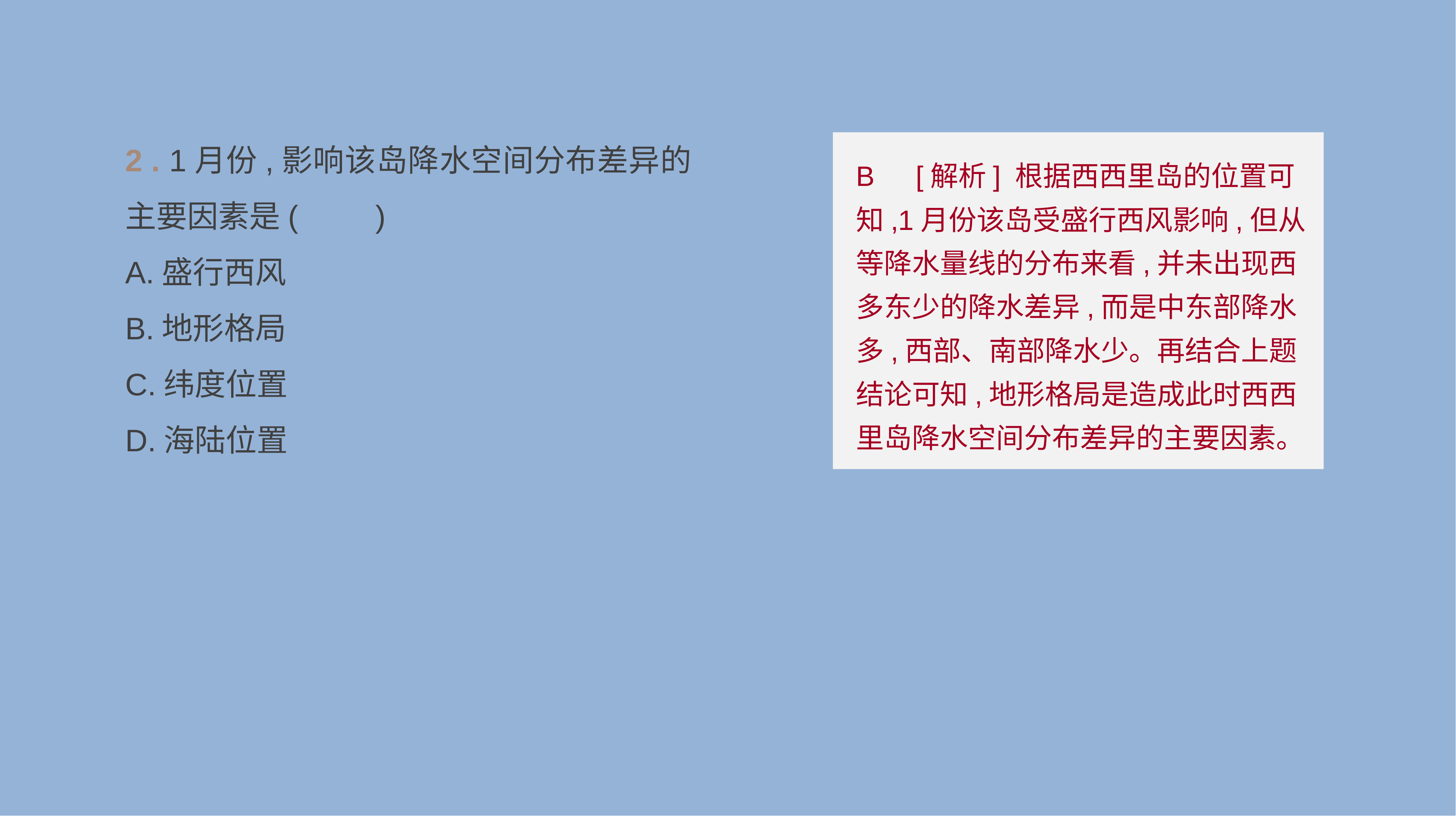

2 . 1月份,影响该岛降水空间分布差异的主要因素是(　　)
A.盛行西风
B.地形格局
C.纬度位置
D.海陆位置

B　[解析] 根据西西里岛的位置可知,1月份该岛受盛行西风影响,但从等降水量线的分布来看,并未出现西多东少的降水差异,而是中东部降水多,西部、南部降水少。再结合上题结论可知,地形格局是造成此时西西里岛降水空间分布差异的主要因素。